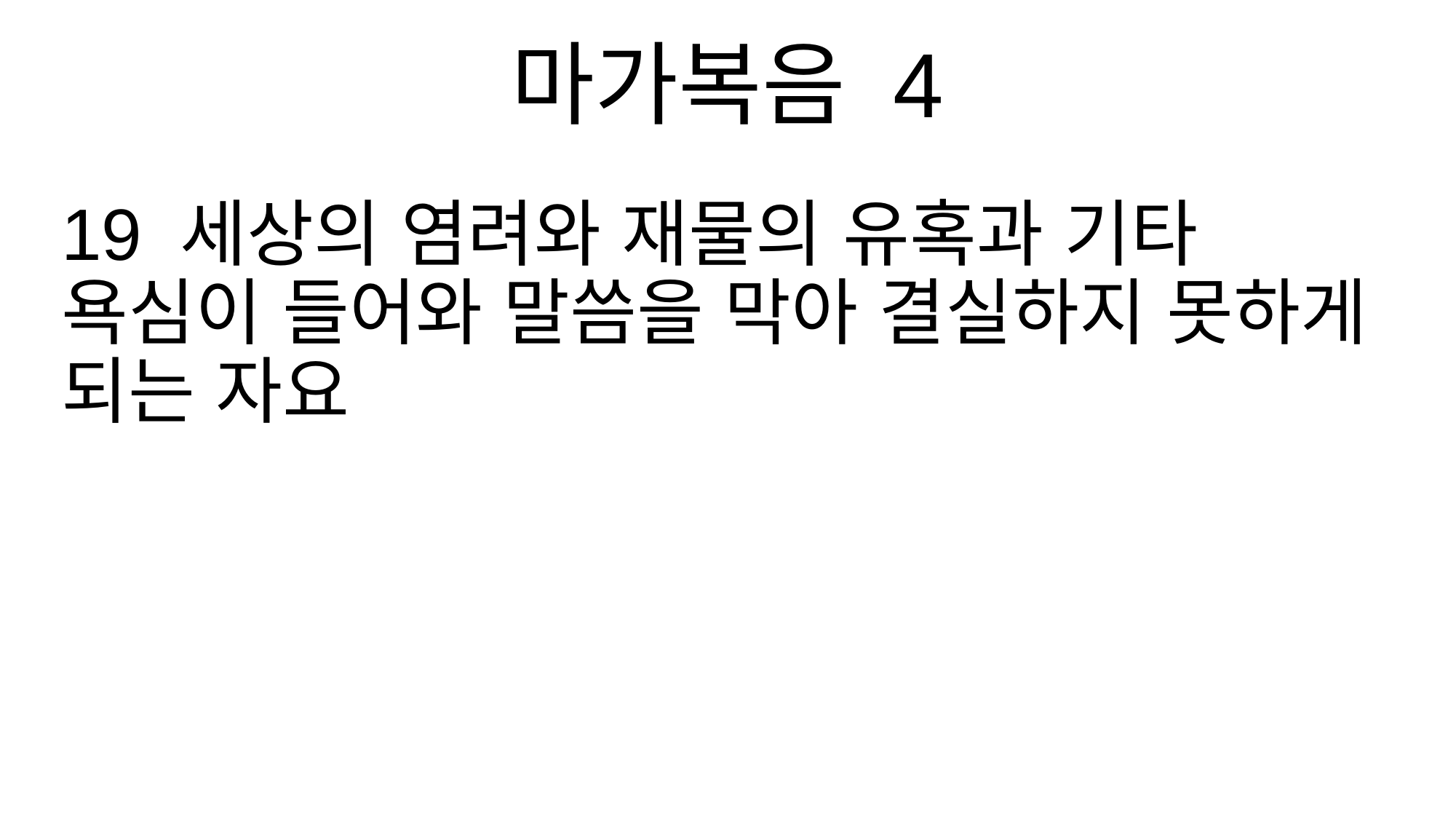

마가복음 4
19 세상의 염려와 재물의 유혹과 기타 욕심이 들어와 말씀을 막아 결실하지 못하게 되는 자요